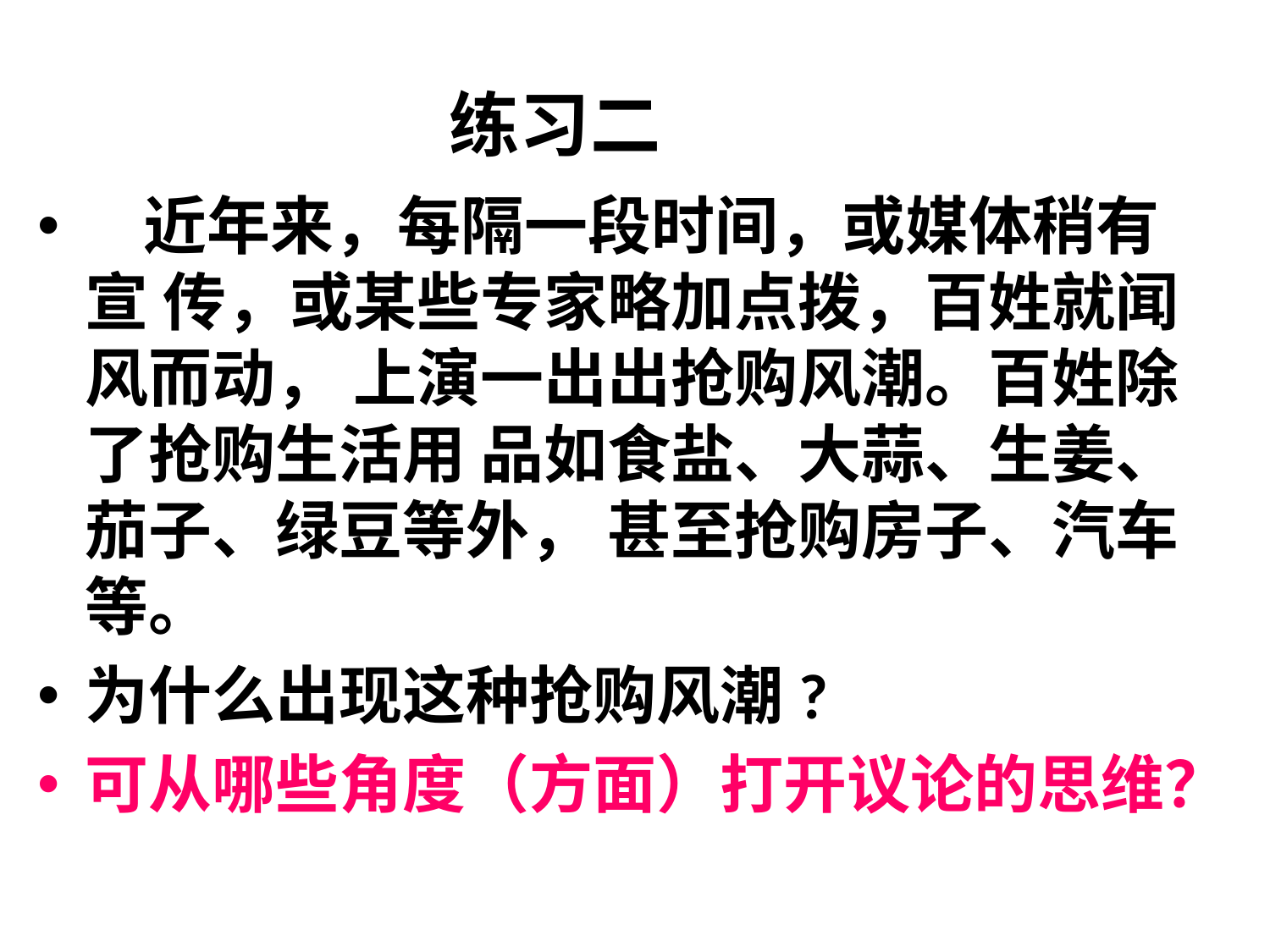

练习二
   近年来，每隔一段时间，或媒体稍有宣 传，或某些专家略加点拨，百姓就闻风而动， 上演一出出抢购风潮。百姓除了抢购生活用 品如食盐、大蒜、生姜、茄子、绿豆等外， 甚至抢购房子、汽车等。
为什么出现这种抢购风潮?
可从哪些角度（方面）打开议论的思维？